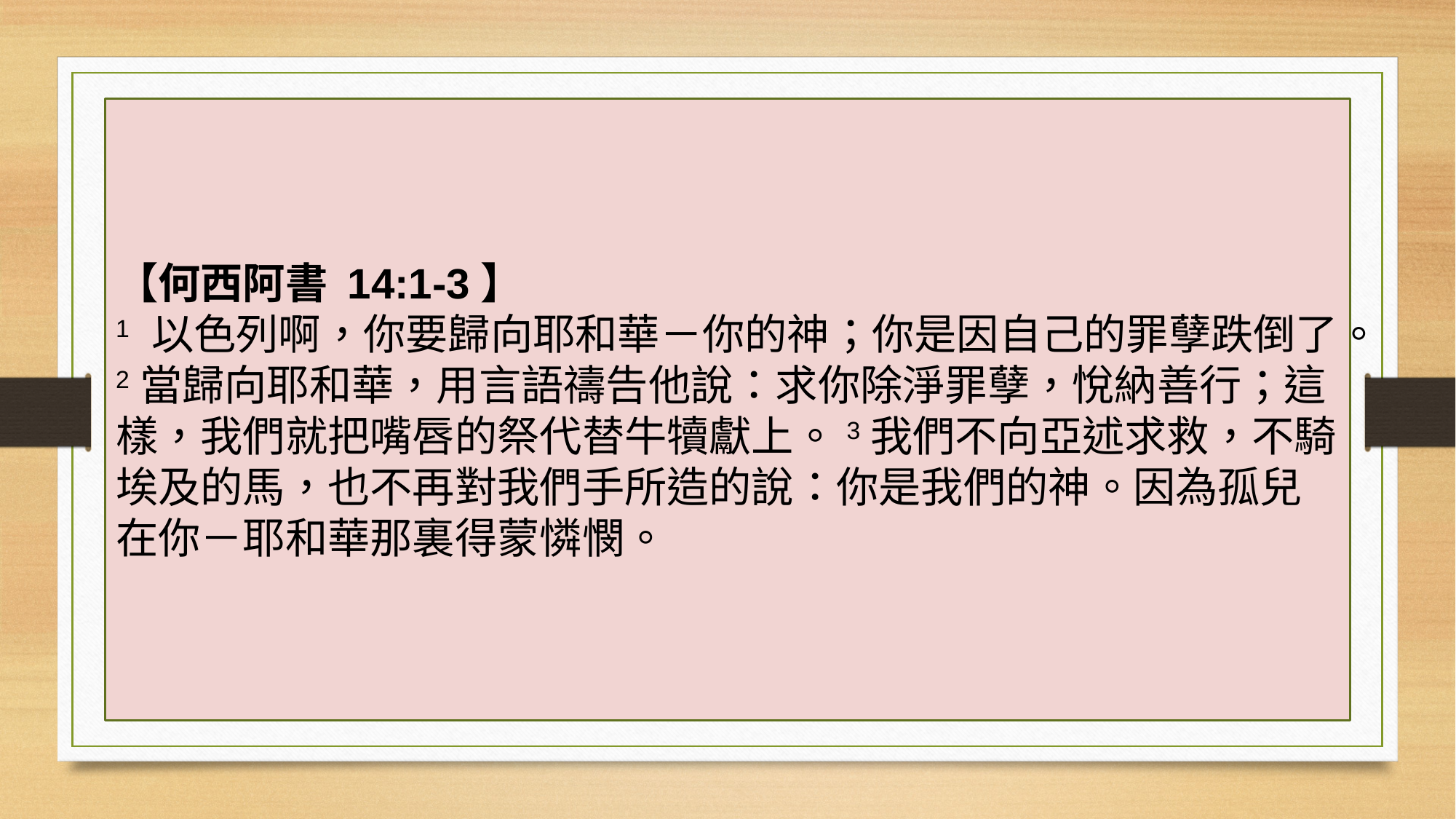

【何西阿書 14:1-3】
1 以色列啊，你要歸向耶和華－你的神；你是因自己的罪孽跌倒了。2當歸向耶和華，用言語禱告他說：求你除淨罪孽，悅納善行；這樣，我們就把嘴唇的祭代替牛犢獻上。3我們不向亞述求救，不騎埃及的馬，也不再對我們手所造的說：你是我們的神。因為孤兒在你－耶和華那裏得蒙憐憫。
#